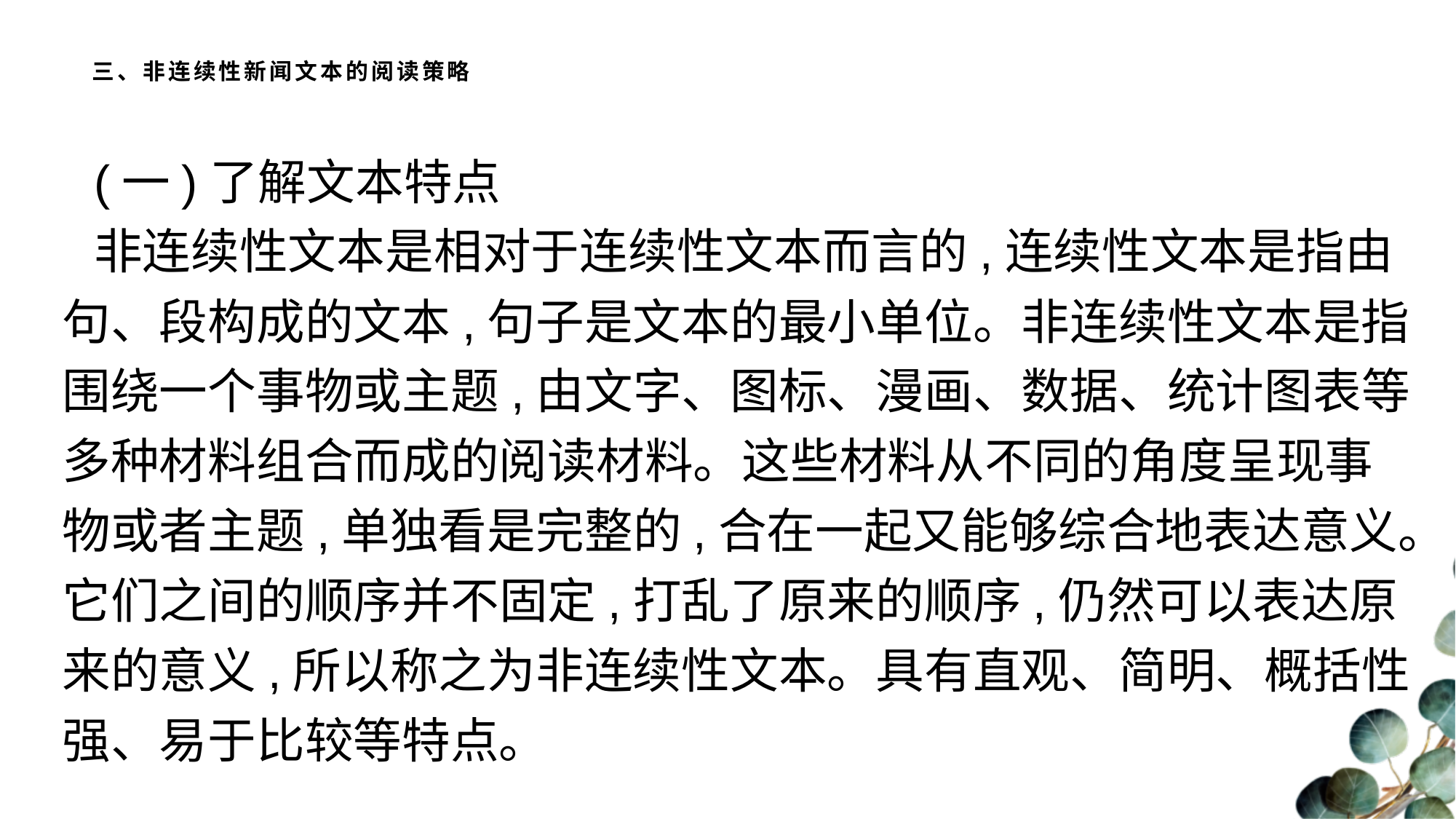

# 三、非连续性新闻文本的阅读策略
(一)了解文本特点
非连续性文本是相对于连续性文本而言的,连续性文本是指由句、段构成的文本,句子是文本的最小单位。非连续性文本是指围绕一个事物或主题,由文字、图标、漫画、数据、统计图表等多种材料组合而成的阅读材料。这些材料从不同的角度呈现事物或者主题,单独看是完整的,合在一起又能够综合地表达意义。它们之间的顺序并不固定,打乱了原来的顺序,仍然可以表达原来的意义,所以称之为非连续性文本。具有直观、简明、概括性强、易于比较等特点。